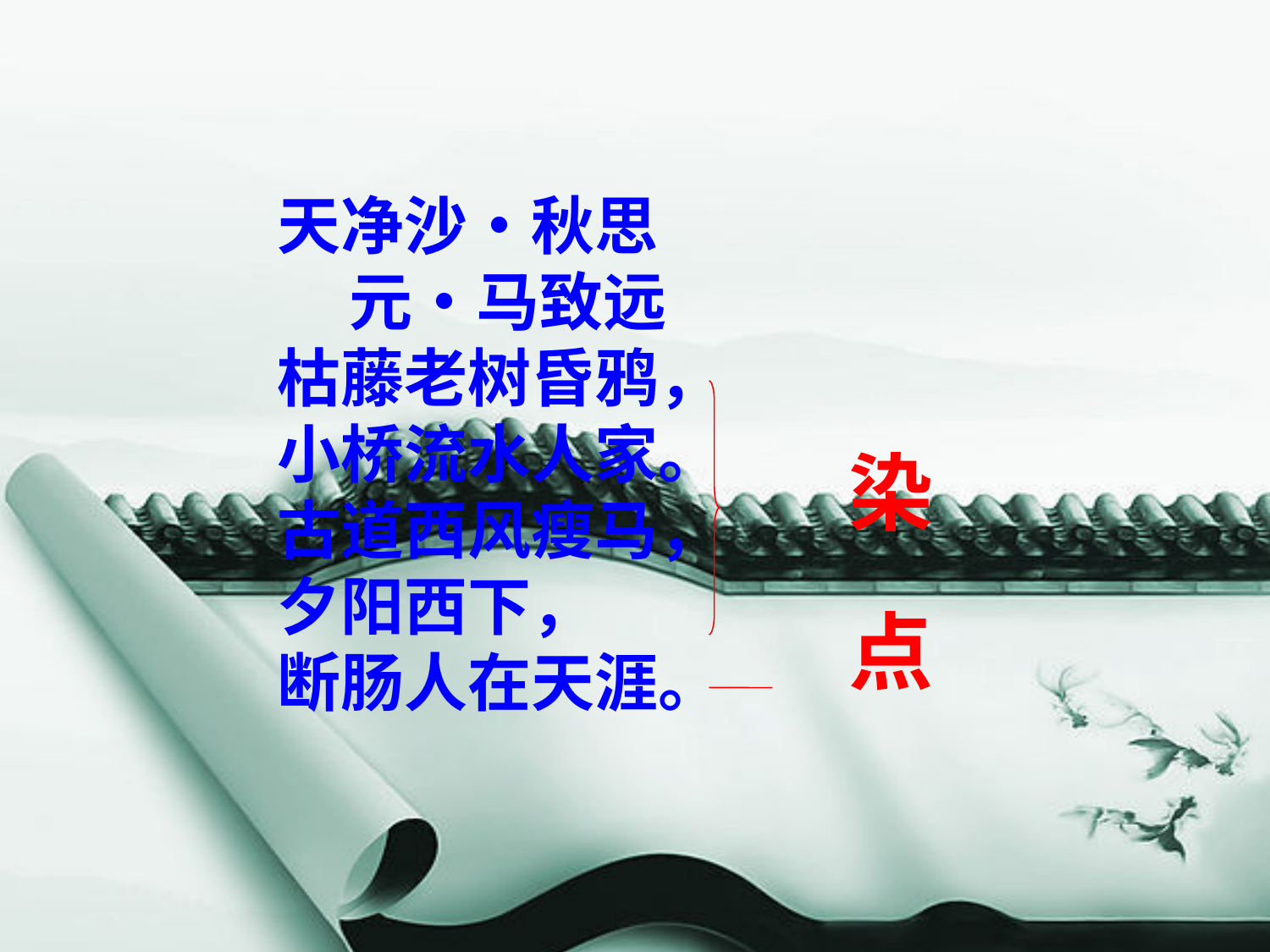

天净沙•秋思
     元•马致远
枯藤老树昏鸦，
小桥流水人家。
古道西风瘦马，
夕阳西下，
断肠人在天涯。

染
点